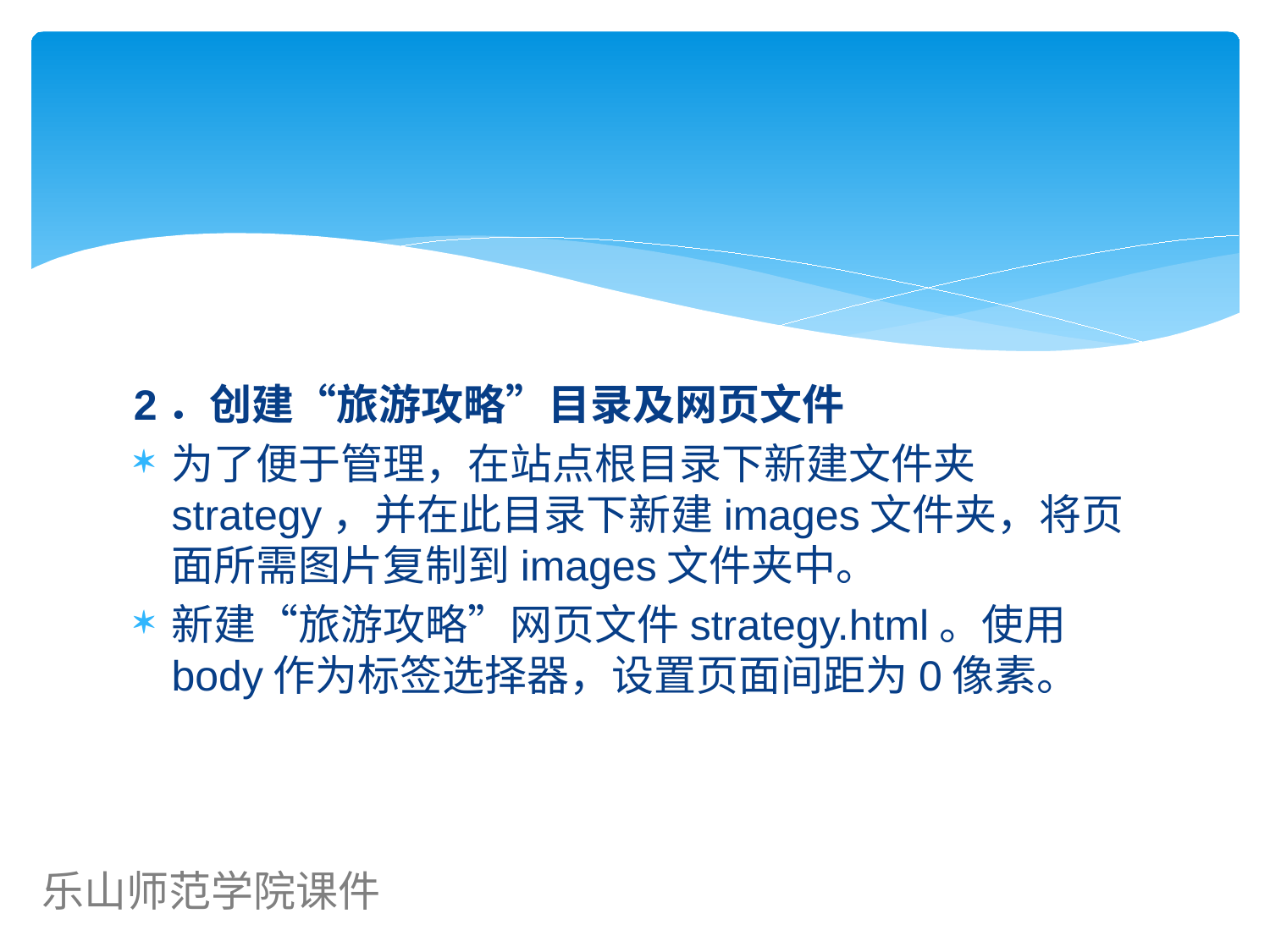

#
2．创建“旅游攻略”目录及网页文件
为了便于管理，在站点根目录下新建文件夹strategy，并在此目录下新建images文件夹，将页面所需图片复制到images文件夹中。
新建“旅游攻略”网页文件strategy.html。使用body作为标签选择器，设置页面间距为0像素。